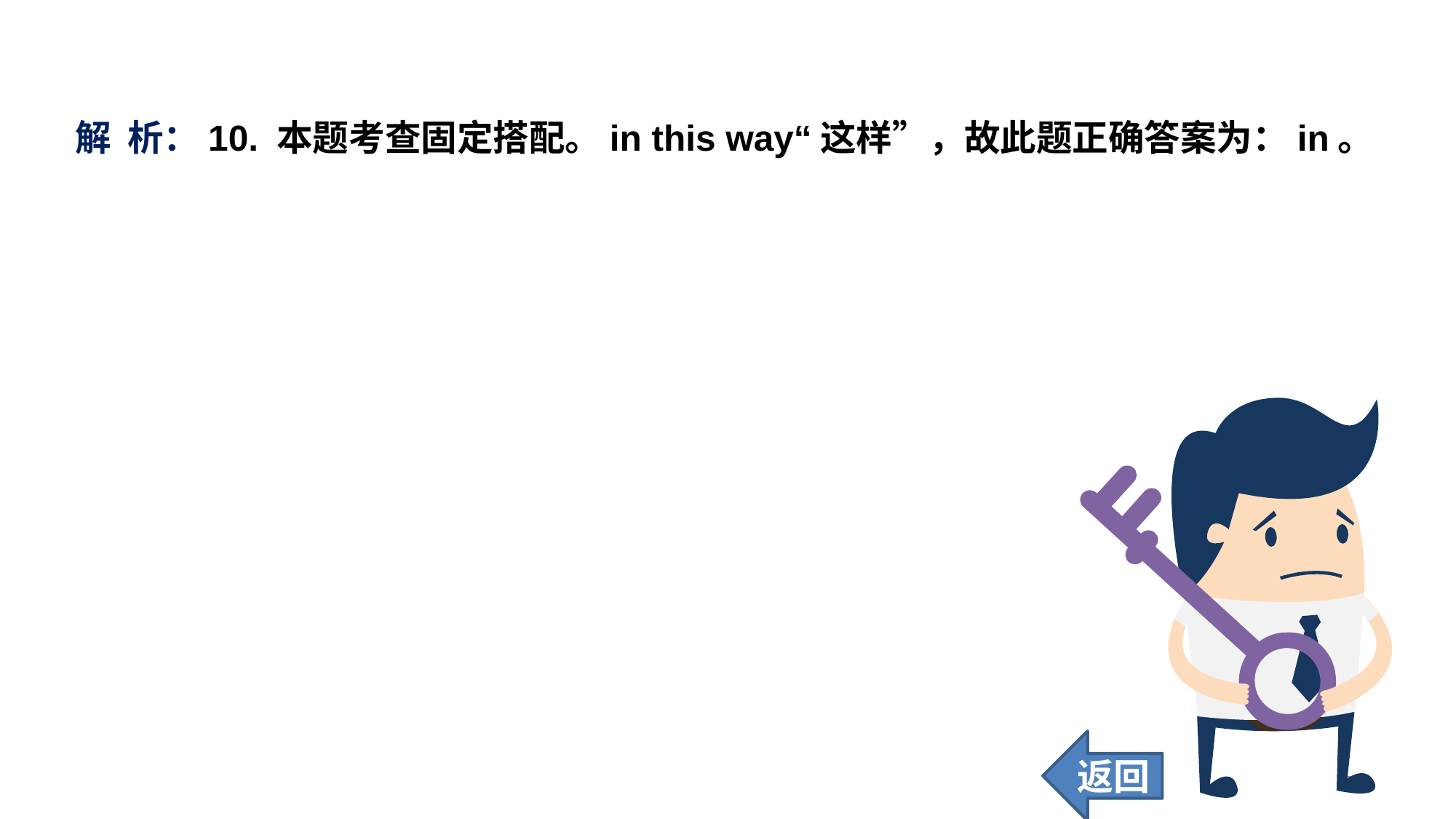

解  析：10. 本题考查固定搭配。in this way“这样”，故此题正确答案为：in。

返回
205